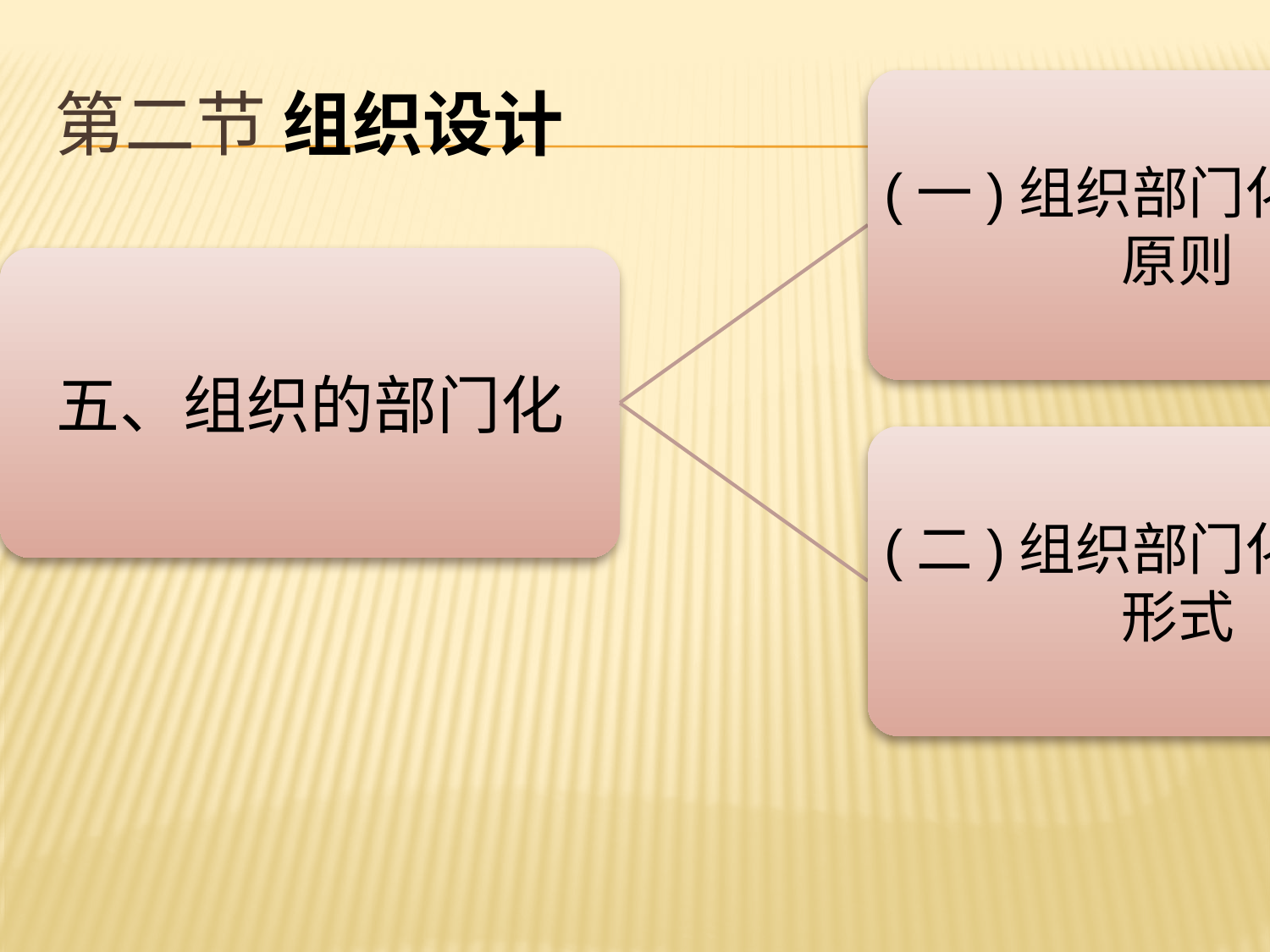

# 第二节 组织设计
五、组织的部门化

(一)组织部门化的基本原则

(二)组织部门化的基本形式